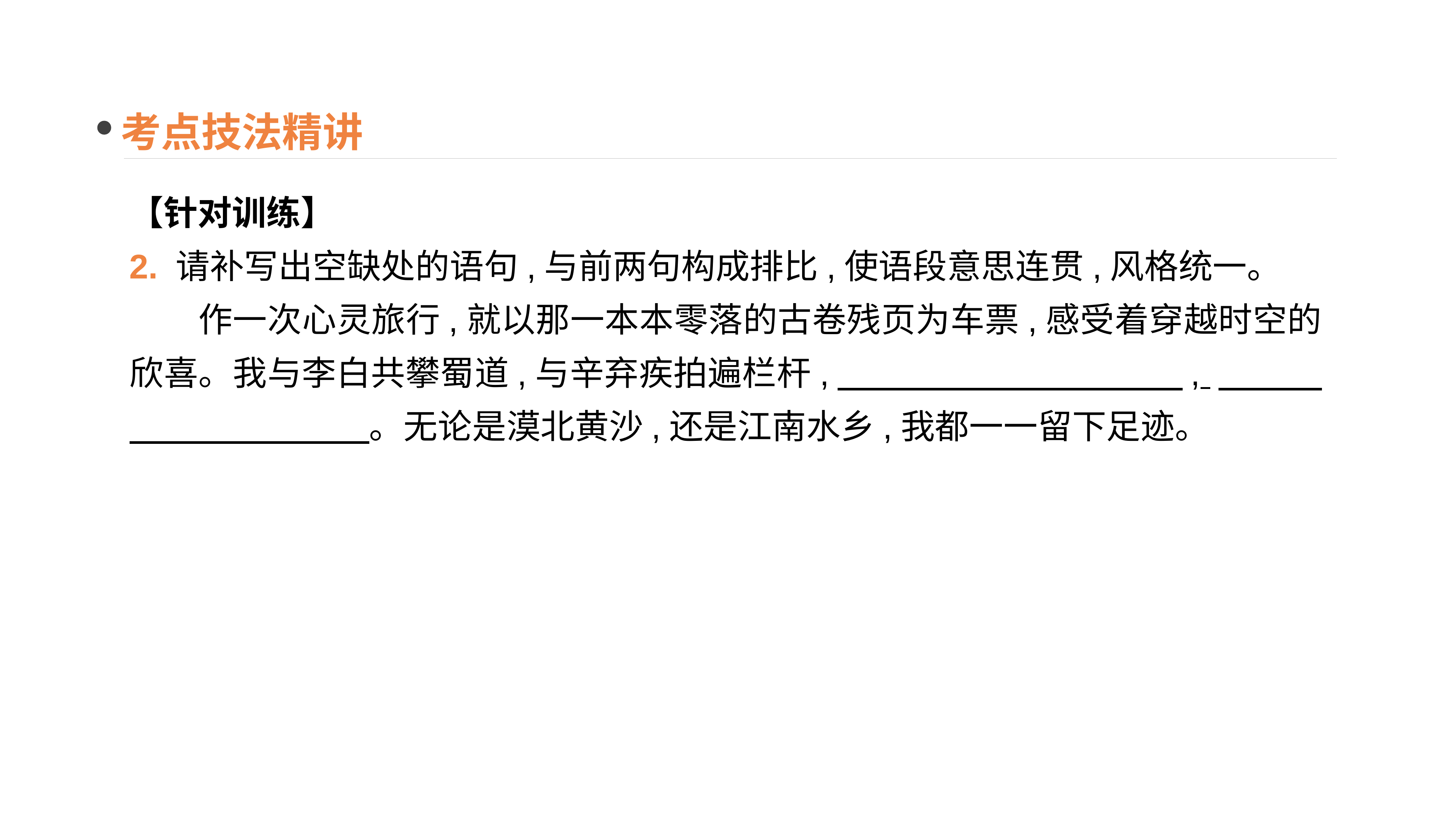

考点技法精讲

【针对训练】
2. 请补写出空缺处的语句,与前两句构成排比,使语段意思连贯,风格统一。
　　作一次心灵旅行,就以那一本本零落的古卷残页为车票,感受着穿越时空的欣喜。我与李白共攀蜀道,与辛弃疾拍遍栏杆,　　　　　　　　　　, 　　　　　　　　　　。无论是漠北黄沙,还是江南水乡,我都一一留下足迹。